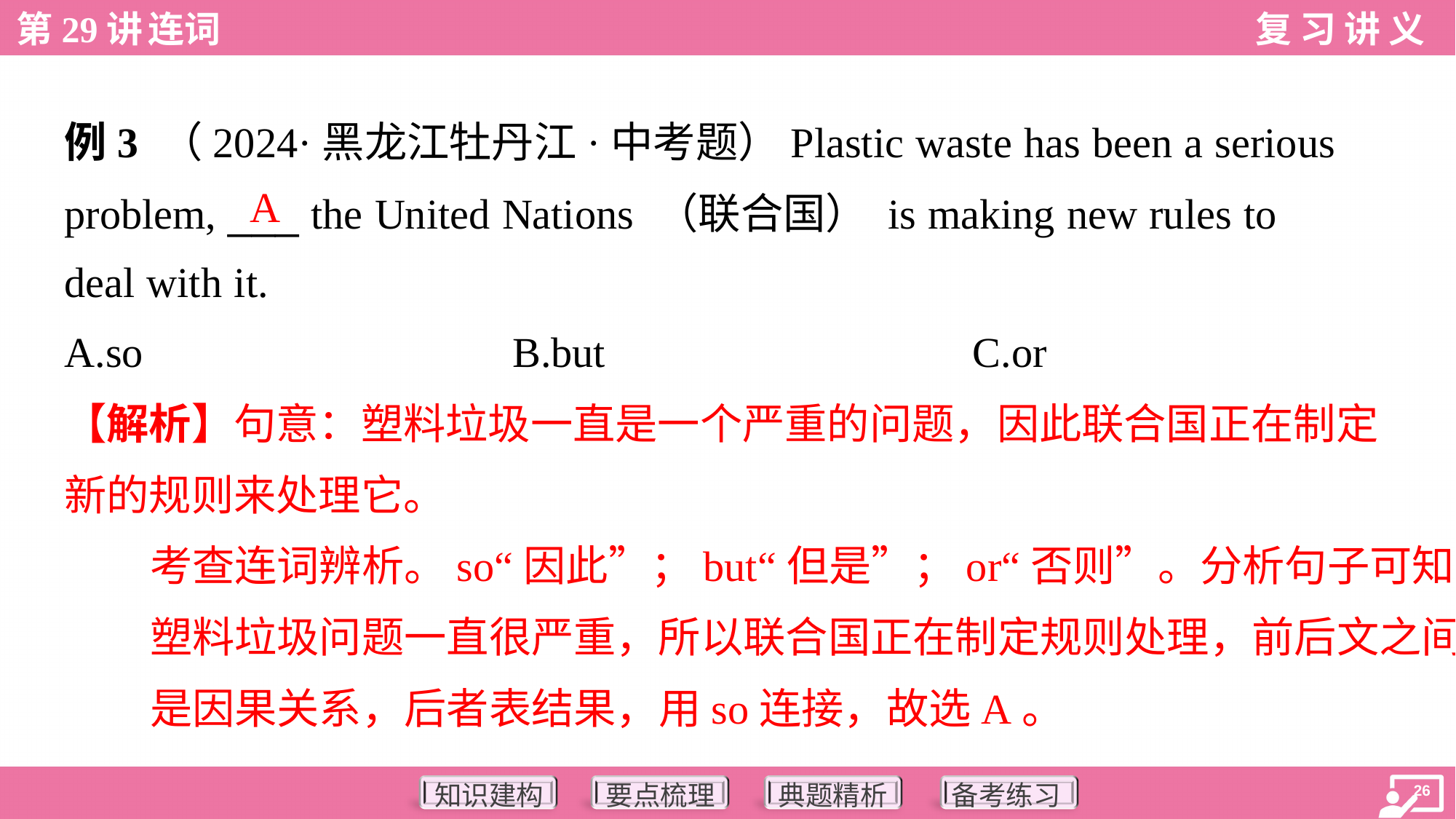

例3 （2024·黑龙江牡丹江·中考题）Plastic waste has been a serious
problem, ___ the United Nations （联合国） is making new rules to
deal with it.
A
A.so	B.but	C.or
【解析】句意：塑料垃圾一直是一个严重的问题，因此联合国正在制定
新的规则来处理它。
考查连词辨析。so“因此”；but“但是”；or“否则”。分析句子可知，
塑料垃圾问题一直很严重，所以联合国正在制定规则处理，前后文之间
是因果关系，后者表结果，用so连接，故选A。